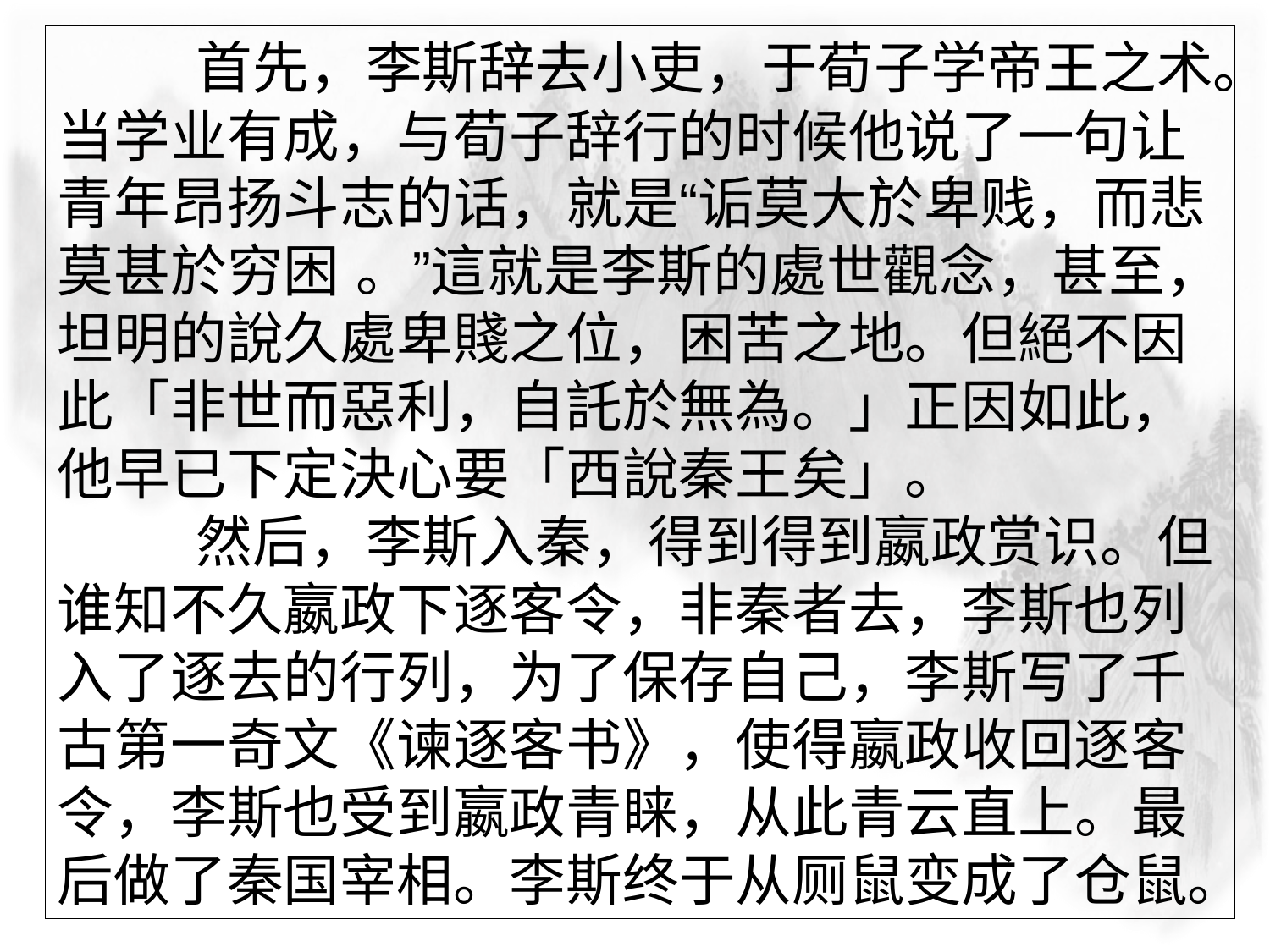

首先，李斯辞去小吏，于荀子学帝王之术。当学业有成，与荀子辞行的时候他说了一句让青年昂扬斗志的话，就是“诟莫大於卑贱，而悲莫甚於穷困 。”這就是李斯的處世觀念，甚至，坦明的說久處卑賤之位，困苦之地。但絕不因此「非世而惡利，自託於無為。」正因如此，他早已下定決心要「西說秦王矣」。
        然后，李斯入秦，得到得到嬴政赏识。但谁知不久嬴政下逐客令，非秦者去，李斯也列入了逐去的行列，为了保存自己，李斯写了千古第一奇文《谏逐客书》，使得嬴政收回逐客令，李斯也受到嬴政青睐，从此青云直上。最后做了秦国宰相。李斯终于从厕鼠变成了仓鼠。